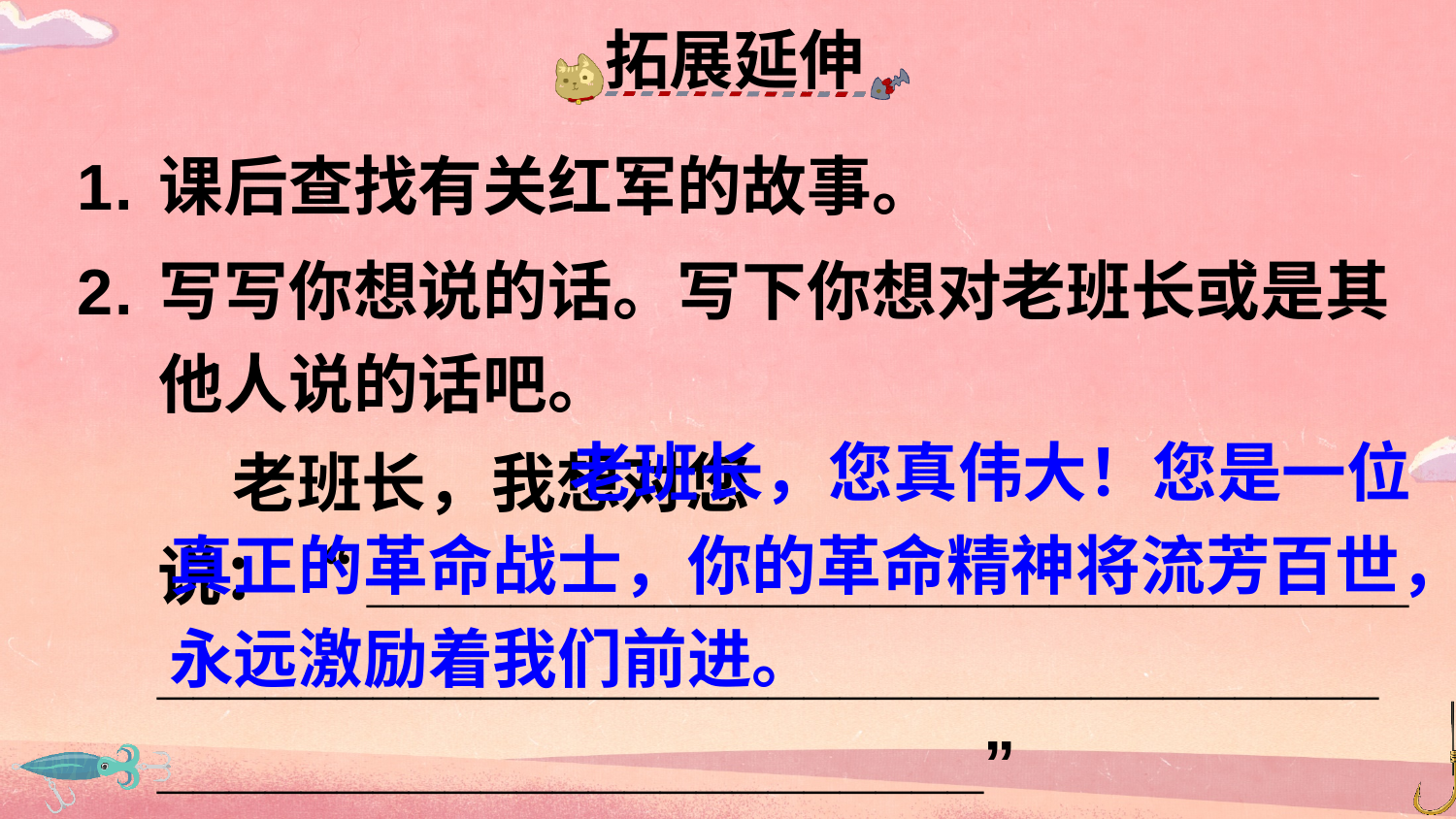

拓展延伸
课后查找有关红军的故事。
写写你想说的话。写下你想对老班长或是其他人说的话吧。
                          老班长，您真伟大！您是一位真正的革命战士，你的革命精神将流芳百世，永远激励着我们前进。
    老班长，我想对您说：“______________________________________________________________________________________”